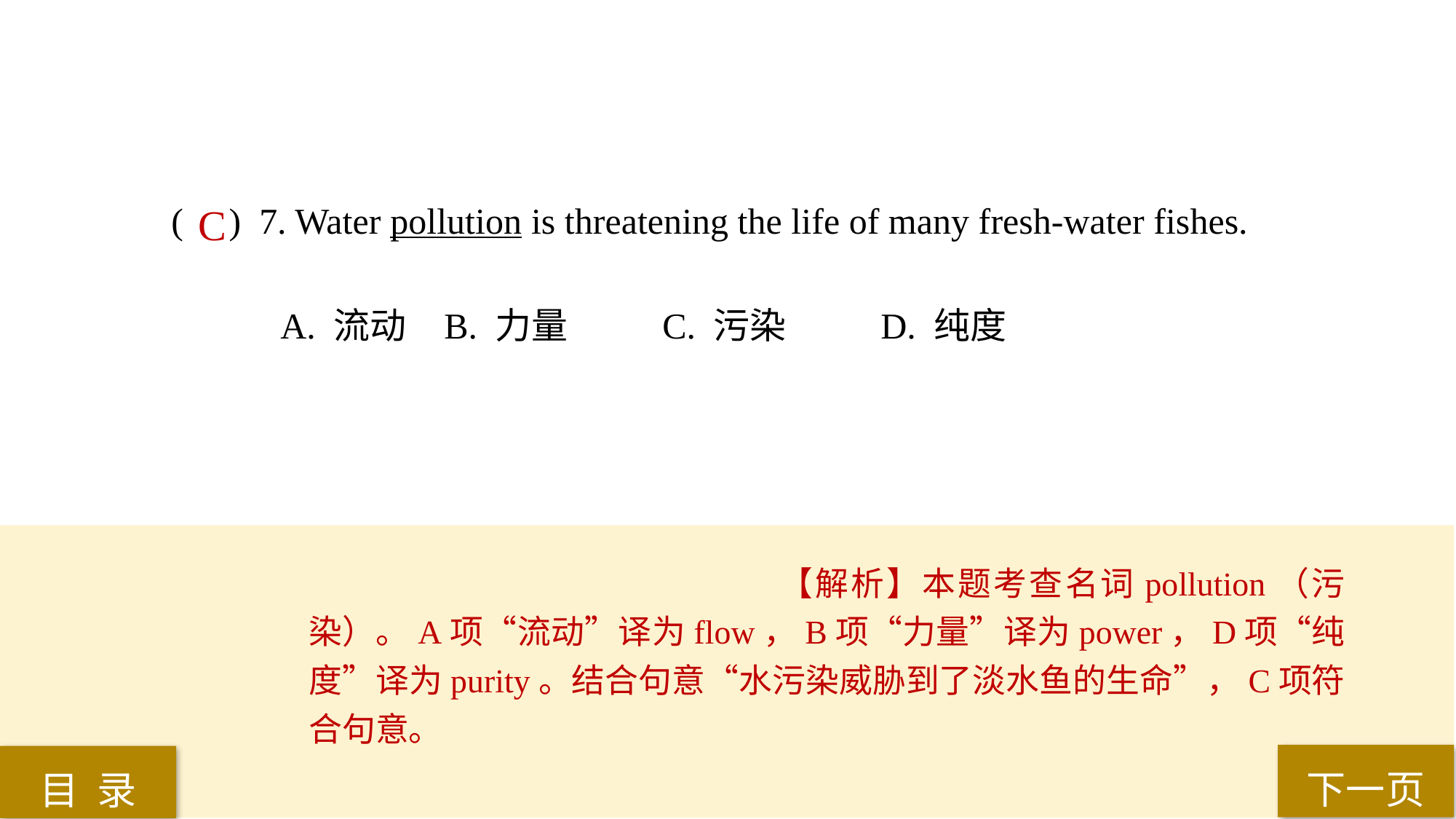

(     )  7. Water pollution is threatening the life of many fresh-water fishes.

A. 流动 	B. 力量 	C. 污染 	D. 纯度
C
【解析】本题考查名词pollution（污染）。A项“流动”译为flow，B项“力量”译为power，D项“纯度”译为purity。结合句意“水污染威胁到了淡水鱼的生命”，C项符合句意。